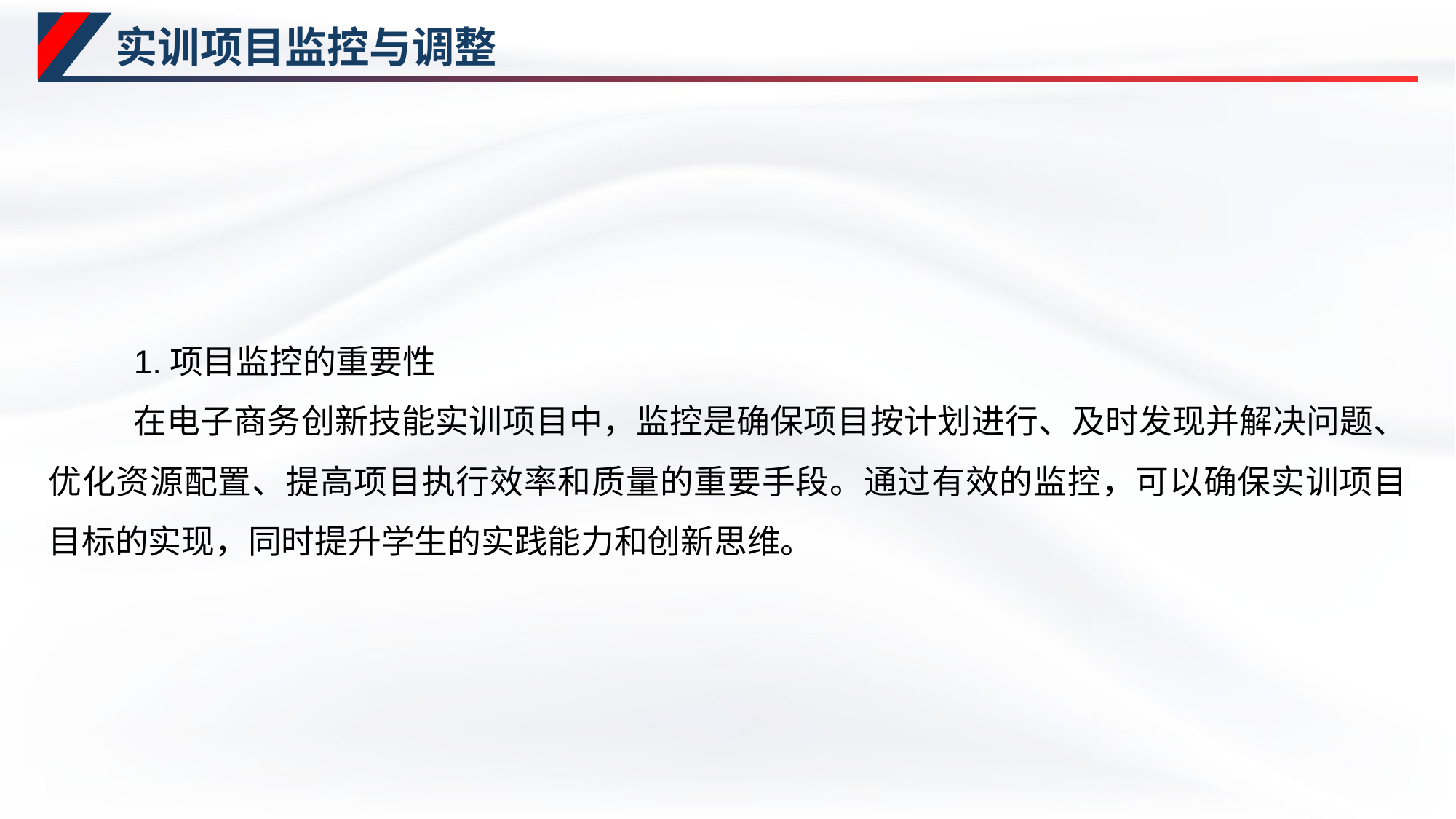

# 实训项目监控与调整
1.项目监控的重要性
在电子商务创新技能实训项目中，监控是确保项目按计划进行、及时发现并解决问题、优化资源配置、提高项目执行效率和质量的重要手段。通过有效的监控，可以确保实训项目目标的实现，同时提升学生的实践能力和创新思维。